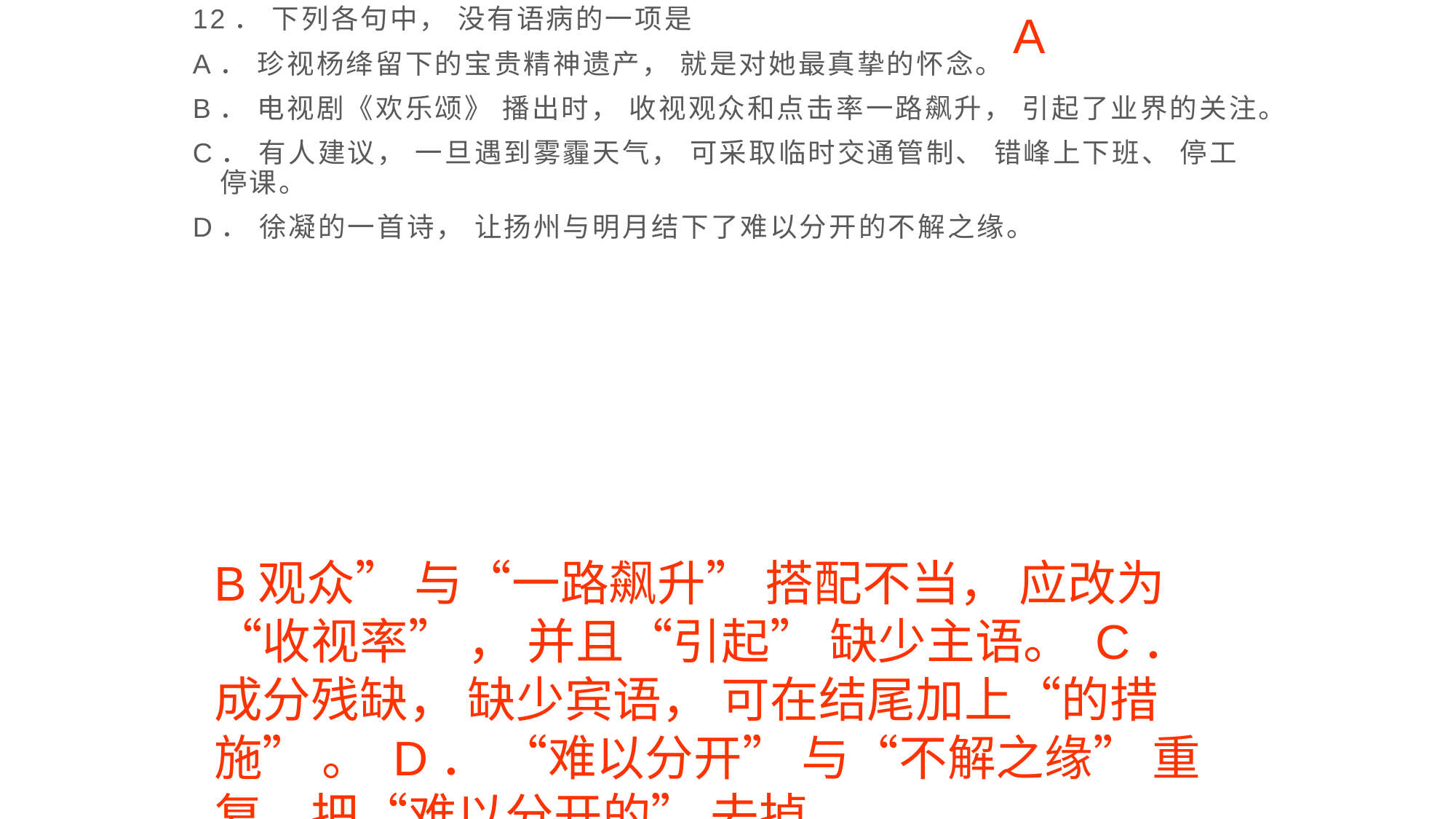

12． 下列各句中， 没有语病的一项是
A． 珍视杨绛留下的宝贵精神遗产， 就是对她最真挚的怀念。
B． 电视剧《欢乐颂》 播出时， 收视观众和点击率一路飙升， 引起了业界的关注。
C． 有人建议， 一旦遇到雾霾天气， 可采取临时交通管制、 错峰上下班、 停工停课。
D． 徐凝的一首诗， 让扬州与明月结下了难以分开的不解之缘。
A
B观众” 与“一路飙升” 搭配不当， 应改为“收视率” ， 并且“引起” 缺少主语。 C． 成分残缺， 缺少宾语， 可在结尾加上“的措施” 。 D． “难以分开” 与“不解之缘” 重复。把“难以分开的” 去掉。